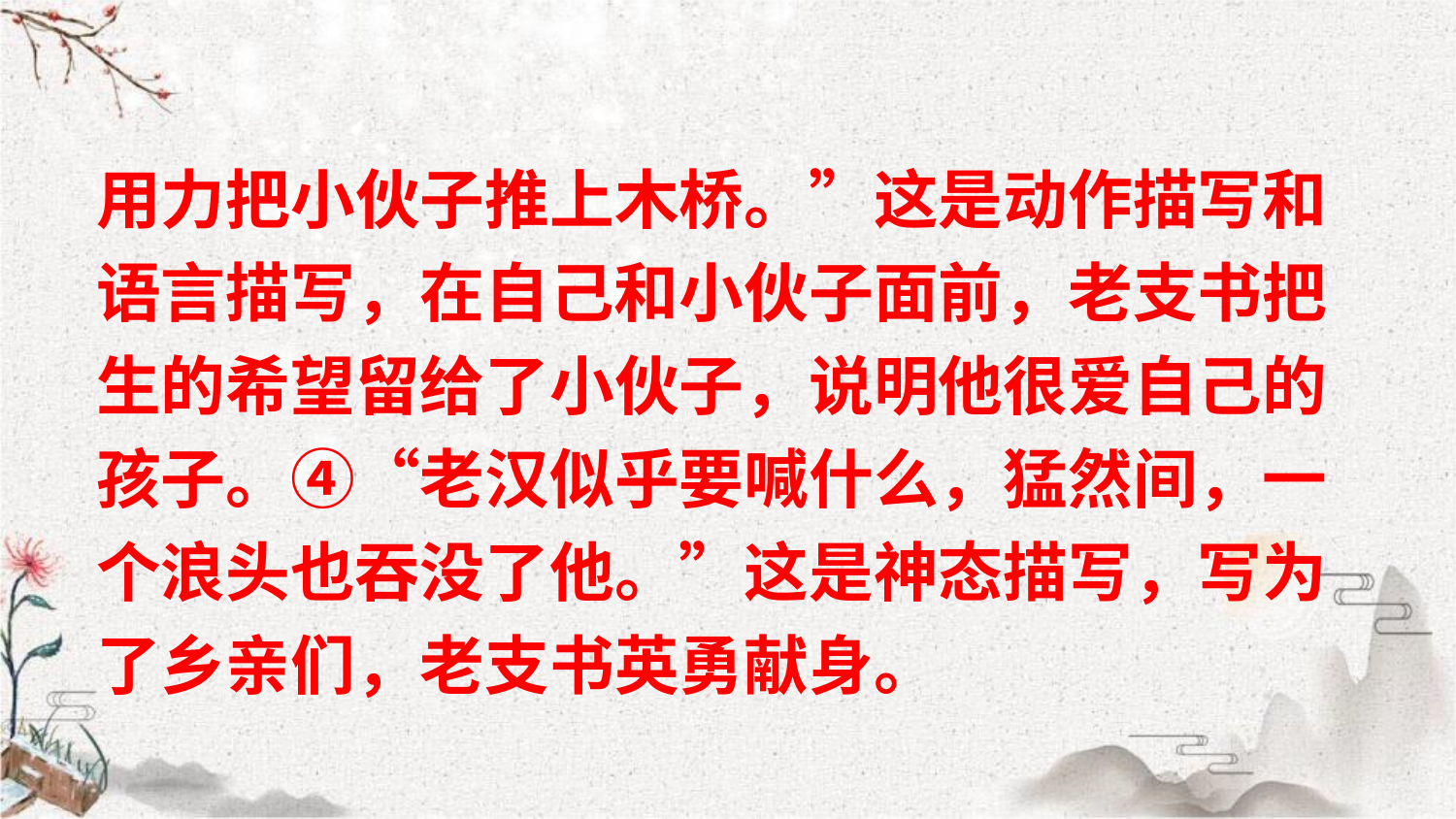

用力把小伙子推上木桥。”这是动作描写和语言描写，在自己和小伙子面前，老支书把生的希望留给了小伙子，说明他很爱自己的孩子。④“老汉似乎要喊什么，猛然间，一个浪头也吞没了他。”这是神态描写，写为了乡亲们，老支书英勇献身。